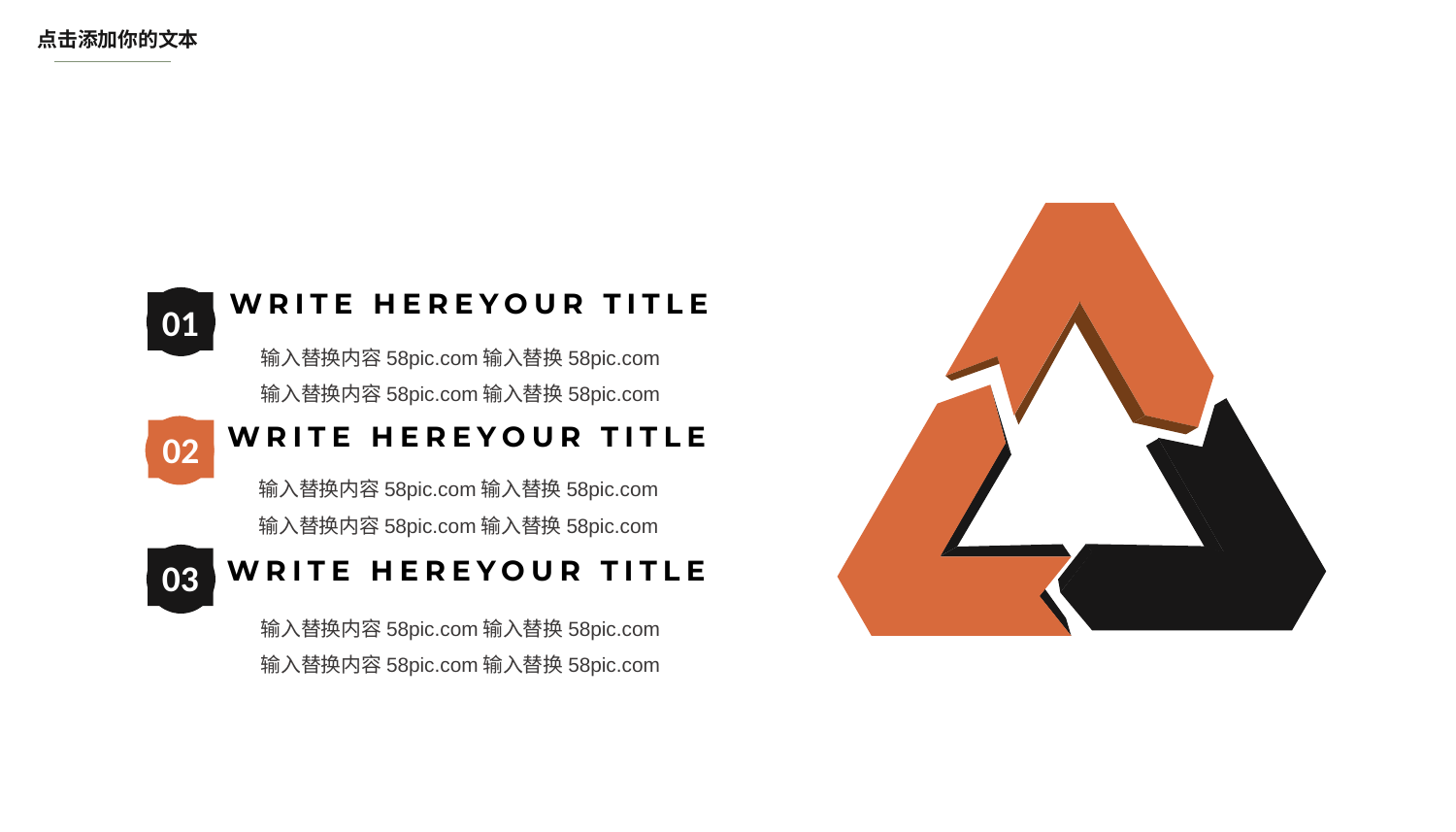

点击添加你的文本

WRITE HEREYOUR TITLE

01
输入替换内容58pic.com输入替换58pic.com输入替换内容58pic.com输入替换58pic.com
WRITE HEREYOUR TITLE

02
输入替换内容58pic.com输入替换58pic.com输入替换内容58pic.com输入替换58pic.com
WRITE HEREYOUR TITLE

03
输入替换内容58pic.com输入替换58pic.com输入替换内容58pic.com输入替换58pic.com